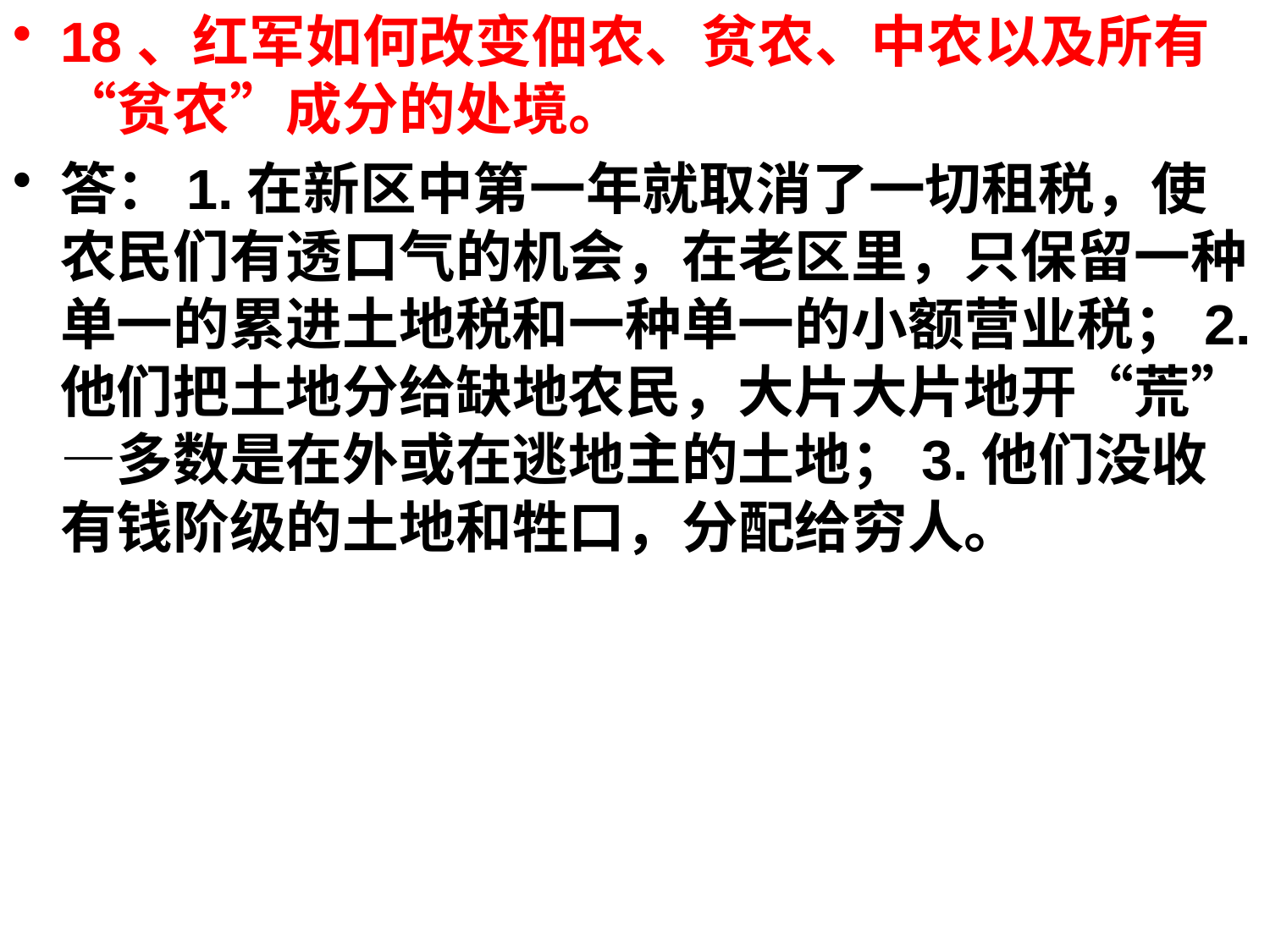

18、红军如何改变佃农、贫农、中农以及所有“贫农”成分的处境。
答：1.在新区中第一年就取消了一切租税，使农民们有透口气的机会，在老区里，只保留一种单一的累进土地税和一种单一的小额营业税；2.他们把土地分给缺地农民，大片大片地开“荒”—多数是在外或在逃地主的土地；3.他们没收有钱阶级的土地和牲口，分配给穷人。

#